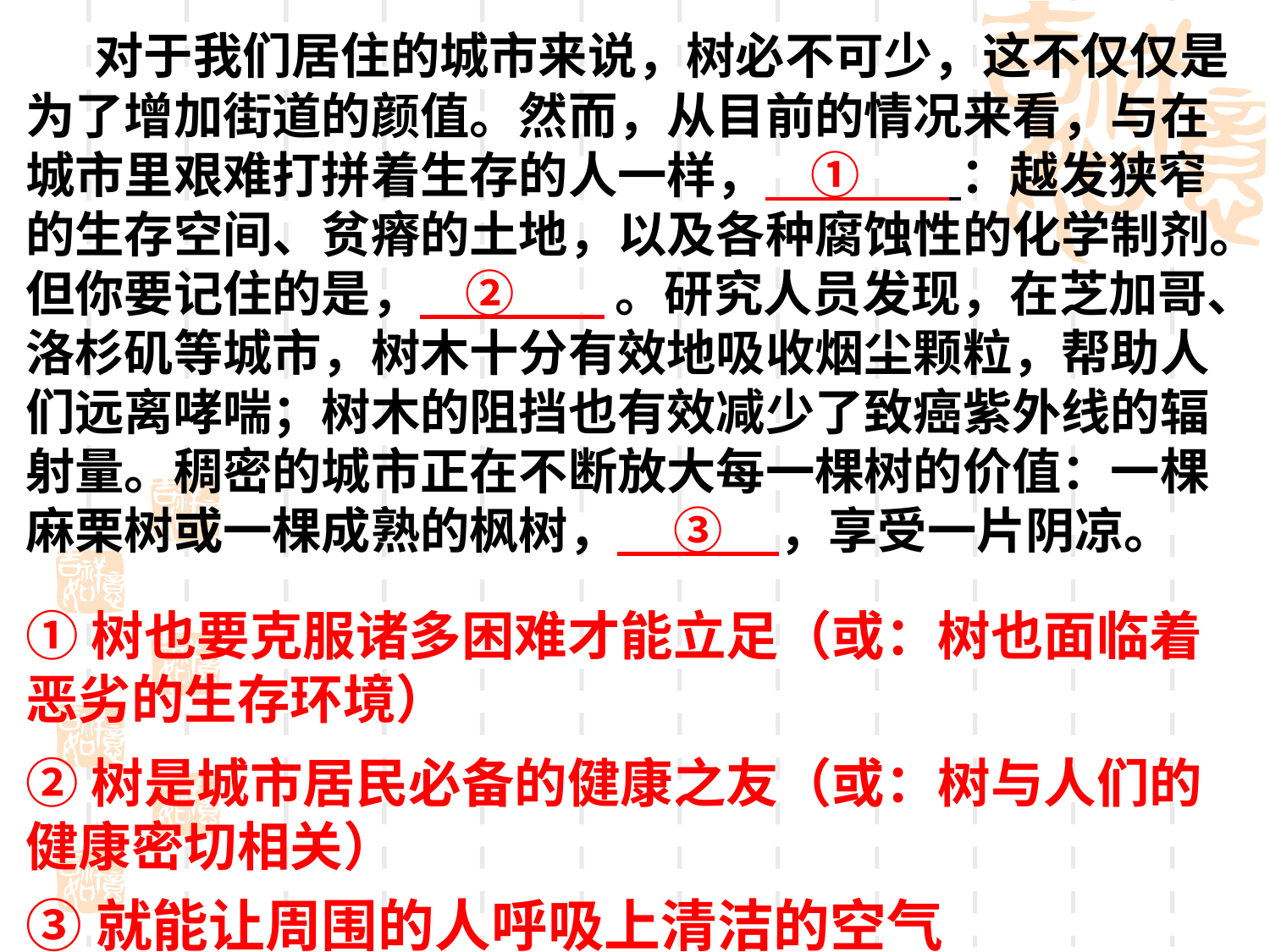

对于我们居住的城市来说，树必不可少，这不仅仅是为了增加街道的颜值。然而，从目前的情况来看，与在城市里艰难打拼着生存的人一样，    ①         ：越发狭窄的生存空间、贫瘠的土地，以及各种腐蚀性的化学制剂。但你要记住的是，    ②         。研究人员发现，在芝加哥、洛杉矶等城市，树木十分有效地吸收烟尘颗粒，帮助人们远离哮喘；树木的阻挡也有效减少了致癌紫外线的辐射量。稠密的城市正在不断放大每一棵树的价值：一棵麻栗树或一棵成熟的枫树，     ③     ，享受一片阴凉。
①树也要克服诸多困难才能立足（或：树也面临着恶劣的生存环境）
②树是城市居民必备的健康之友（或：树与人们的健康密切相关）
③就能让周围的人呼吸上清洁的空气